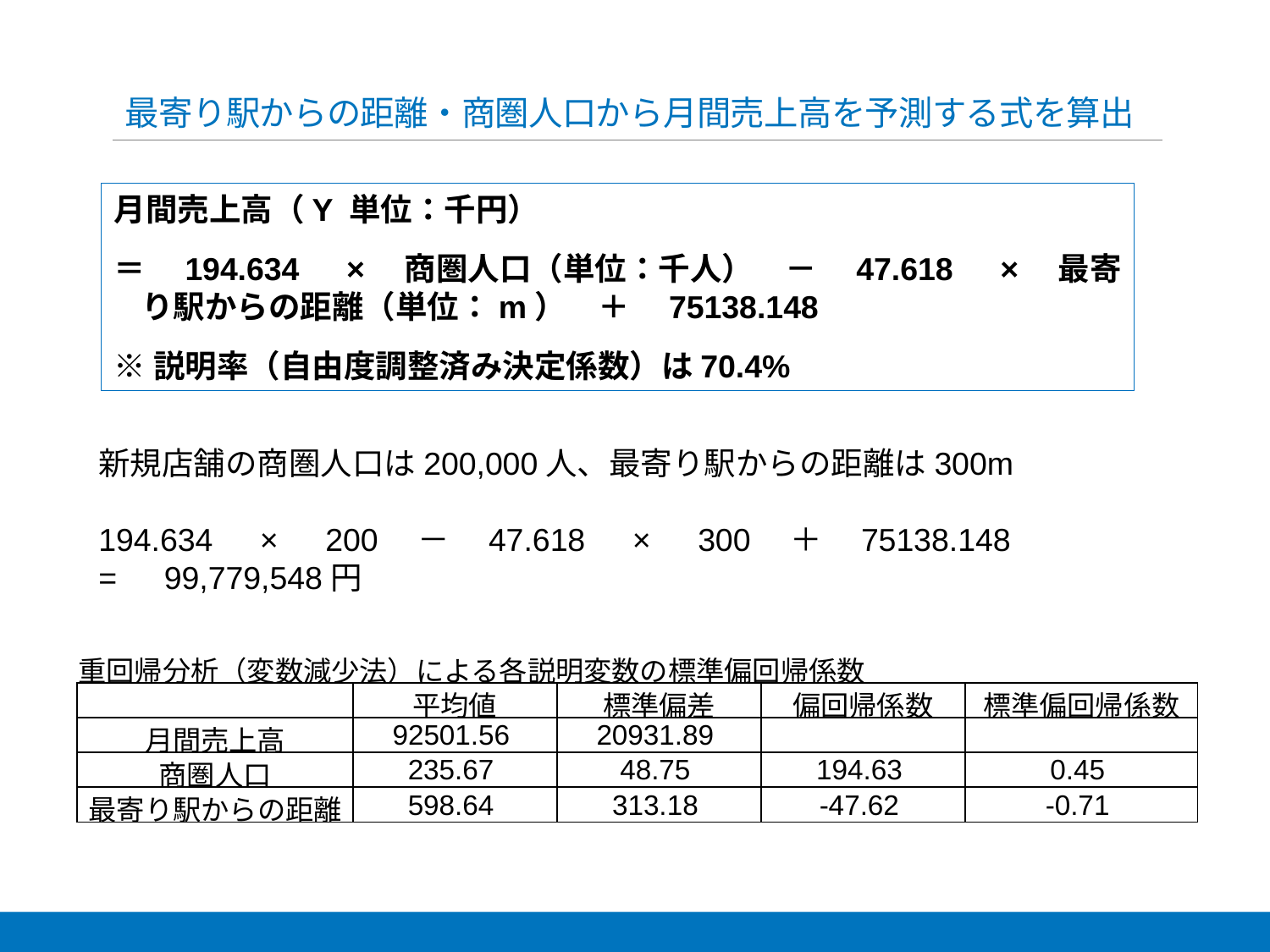

# 最寄り駅からの距離・商圏人口から月間売上高を予測する式を算出
月間売上高（Y 単位：千円）
＝　194.634　×　商圏人口（単位：千人）　－　47.618　×　最寄り駅からの距離（単位：m）　＋　75138.148
※説明率（自由度調整済み決定係数）は70.4%
新規店舗の商圏人口は200,000人、最寄り駅からの距離は300m

194.634　×　200　－　47.618　×　300　＋　75138.148
=　99,779,548円
| 重回帰分析（変数減少法）による各説明変数の標準偏回帰係数 |  |  |  |  |
| --- | --- | --- | --- | --- |
|  | 平均値 | 標準偏差 | 偏回帰係数 | 標準偏回帰係数 |
| 月間売上高 | 92501.56 | 20931.89 |  |  |
| 商圏人口 | 235.67 | 48.75 | 194.63 | 0.45 |
| 最寄り駅からの距離 | 598.64 | 313.18 | -47.62 | -0.71 |